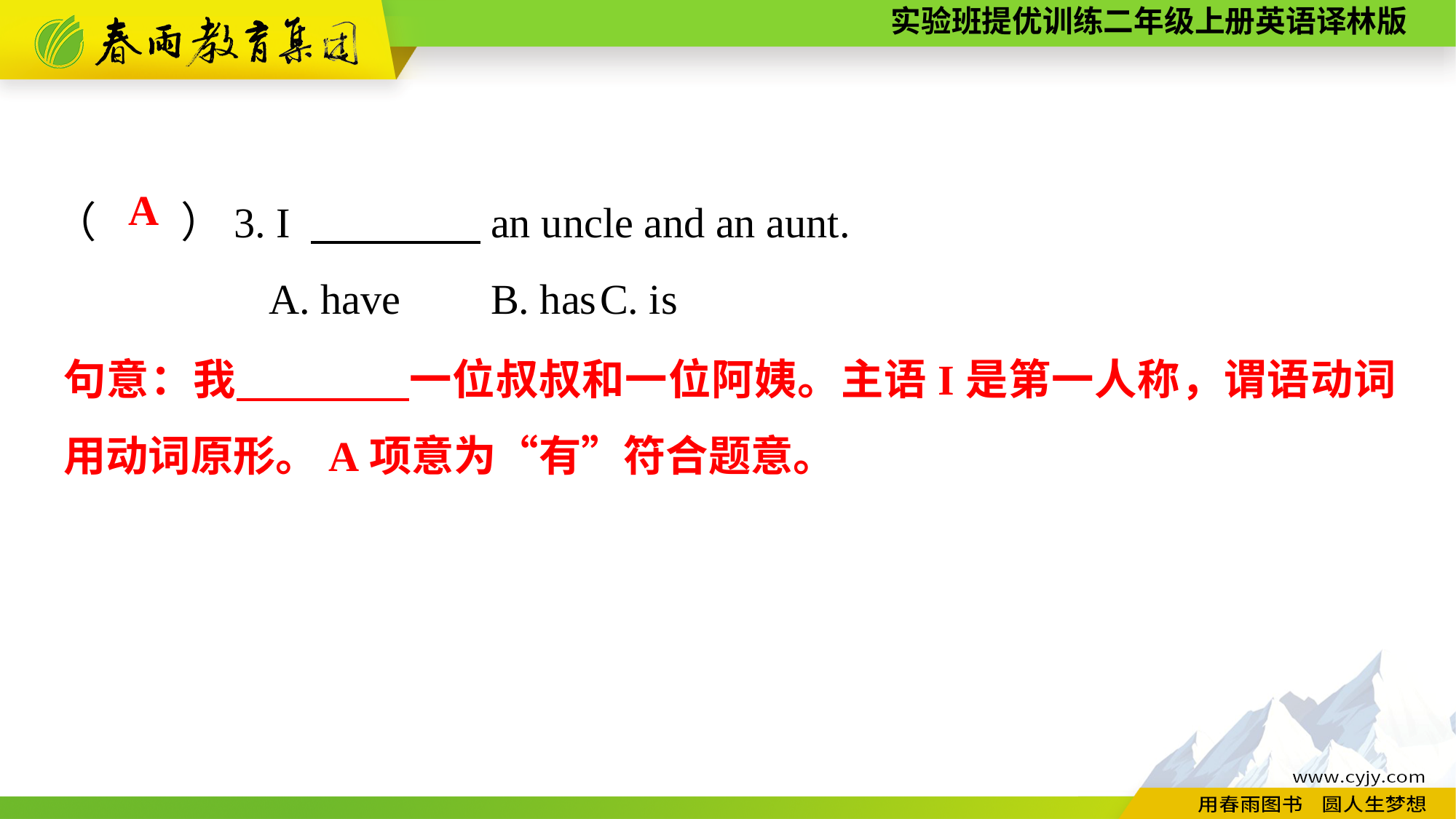

（　　）3. I 　　　　an uncle and an aunt.
A. have	B. has	C. is
A
句意：我　　　　一位叔叔和一位阿姨。主语I是第一人称，谓语动词用动词原形。A项意为“有”符合题意。